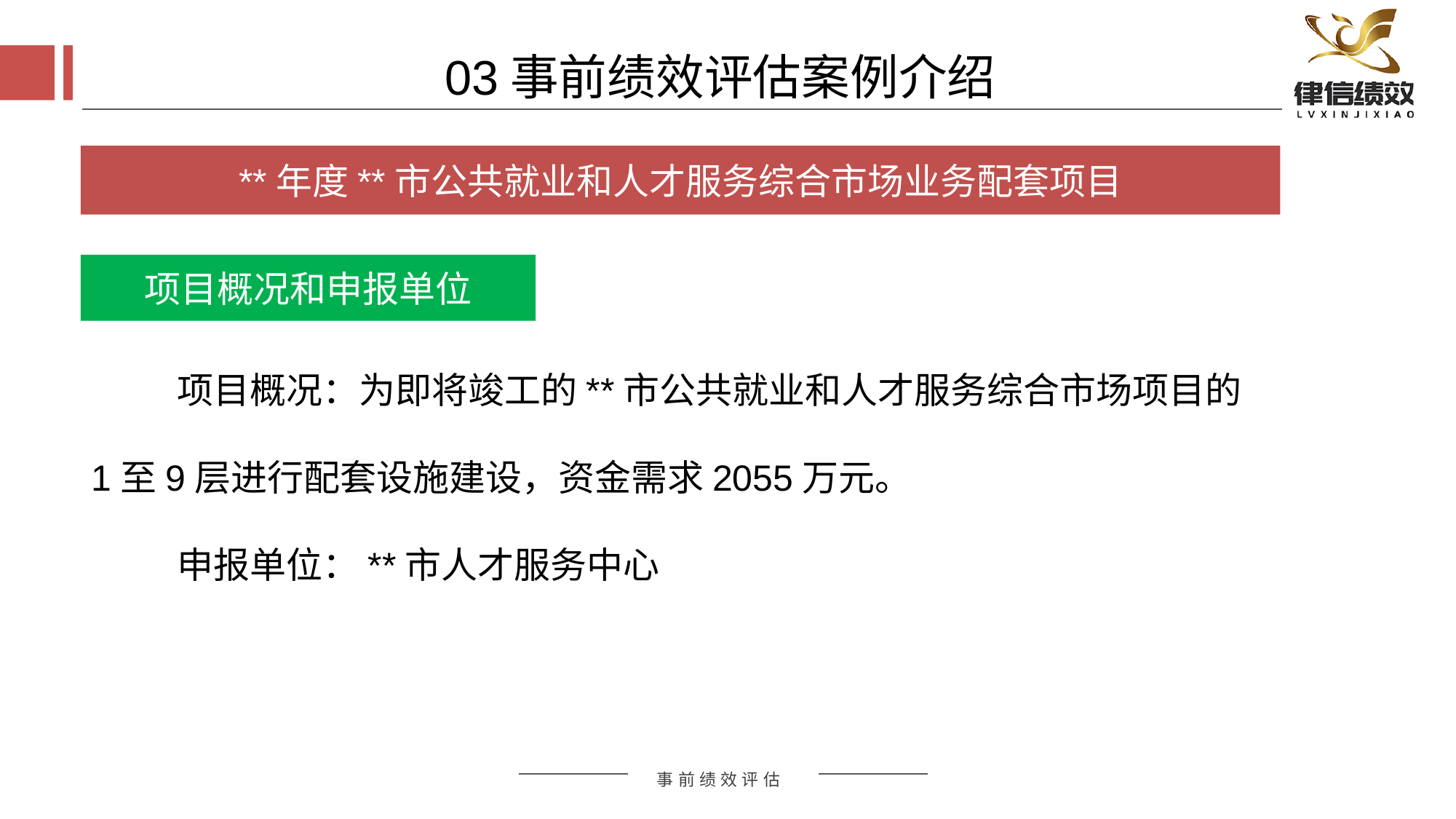

03事前绩效评估案例介绍
**年度**市公共就业和人才服务综合市场业务配套项目
项目概况和申报单位
项目概况：为即将竣工的**市公共就业和人才服务综合市场项目的1至9层进行配套设施建设，资金需求2055万元。
申报单位：**市人才服务中心
评估方式
评估方式